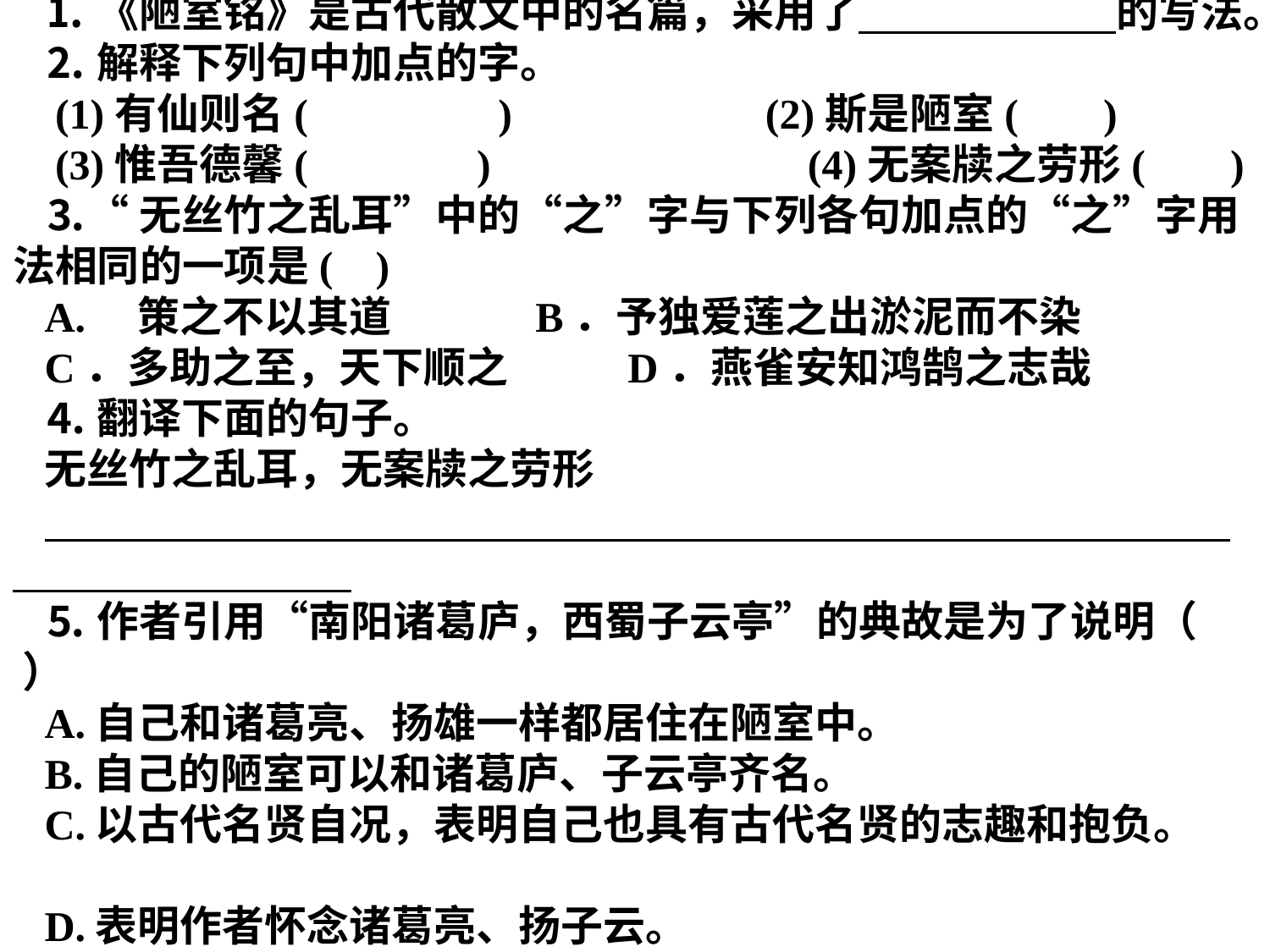

⒈《陋室铭》是古代散文中的名篇，采用了                           的写法。
⒉解释下列句中加点的字。
 (1)有仙则名(　　　　)      　　　　(2)斯是陋室(        )
 (3)惟吾德馨(  　　　)　　　　　　　(4)无案牍之劳形(        )
⒊“无丝竹之乱耳”中的“之”字与下列各句加点的“之”字用法相同的一项是(    )
A.　策之不以其道              B．予独爱莲之出淤泥而不染
C．多助之至，天下顺之       　D．燕雀安知鸿鹄之志哉
⒋翻译下面的句子。
无丝竹之乱耳，无案牍之劳形

⒌作者引用“南阳诸葛庐，西蜀子云亭”的典故是为了说明（      ）
A.自己和诸葛亮、扬雄一样都居住在陋室中。
B.自己的陋室可以和诸葛庐、子云亭齐名。
C.以古代名贤自况，表明自己也具有古代名贤的志趣和抱负。
D.表明作者怀念诸葛亮、扬子云。